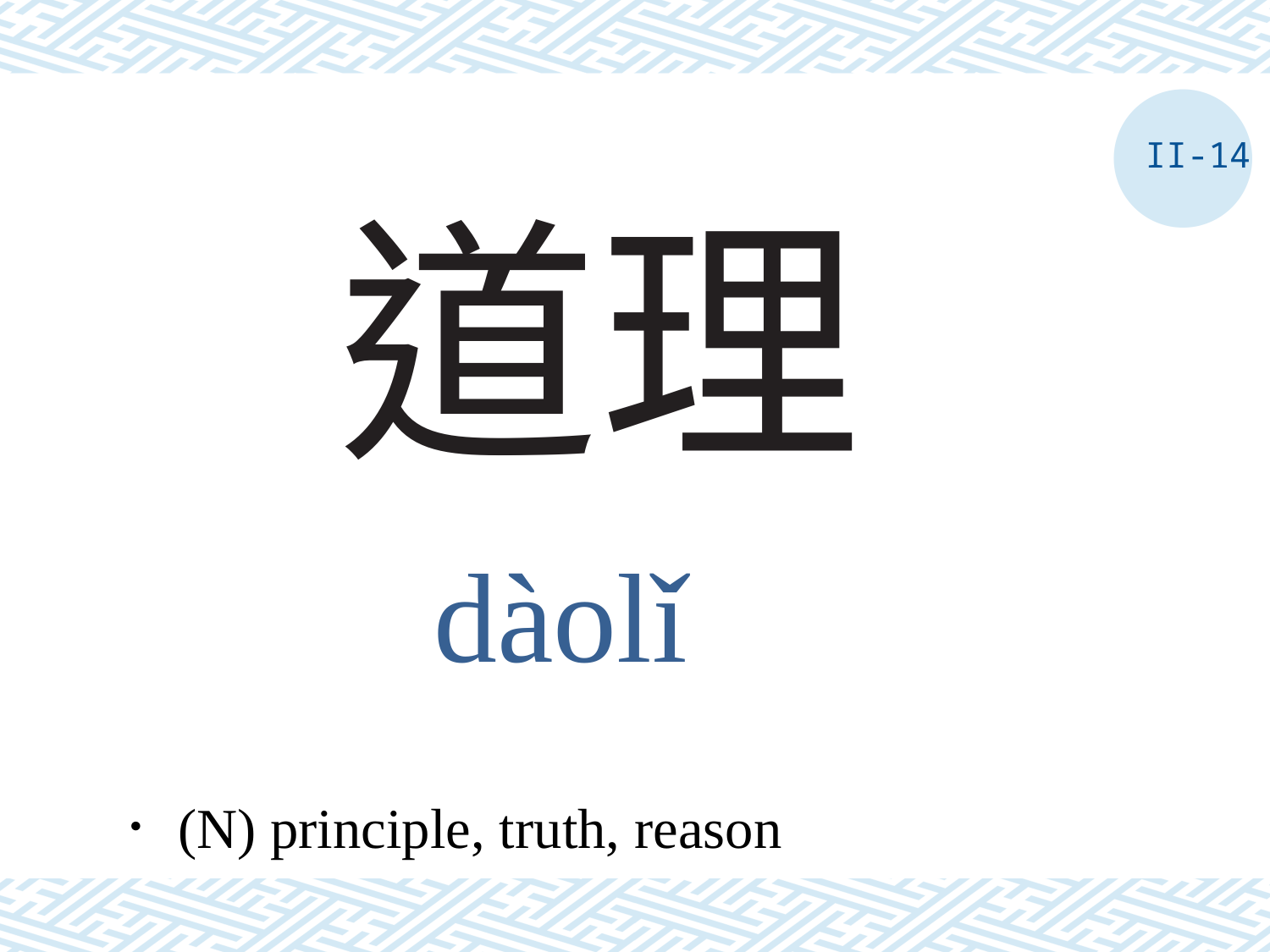

II-14

# 道理
dàolǐ
．(N) principle, truth, reason